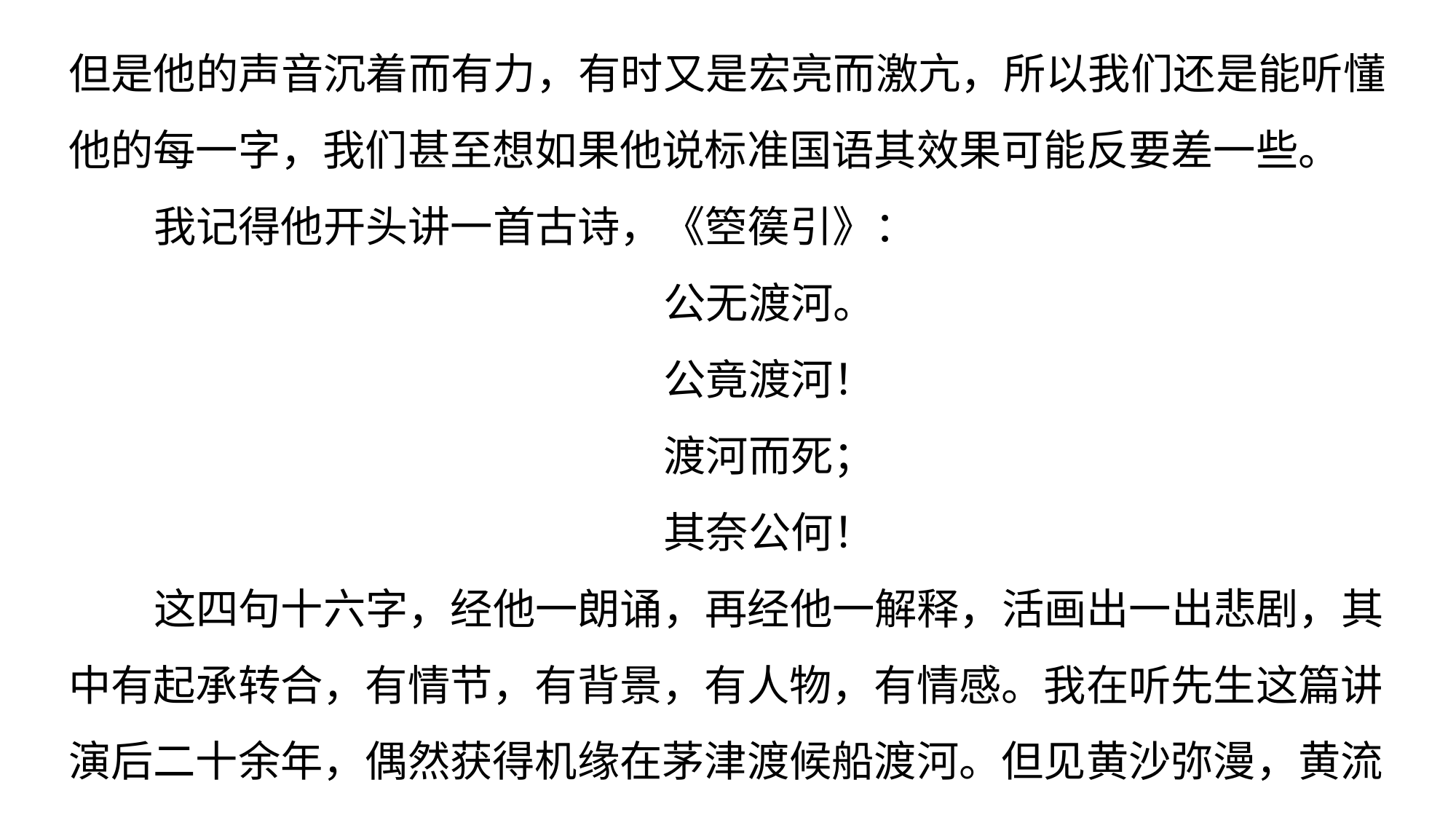

但是他的声音沉着而有力，有时又是宏亮而激亢，所以我们还是能听懂他的每一字，我们甚至想如果他说标准国语其效果可能反要差一些。
我记得他开头讲一首古诗，《箜篌引》：
公无渡河。
公竟渡河！
渡河而死；
其奈公何！
这四句十六字，经他一朗诵，再经他一解释，活画出一出悲剧，其中有起承转合，有情节，有背景，有人物，有情感。我在听先生这篇讲演后二十余年，偶然获得机缘在茅津渡候船渡河。但见黄沙弥漫，黄流